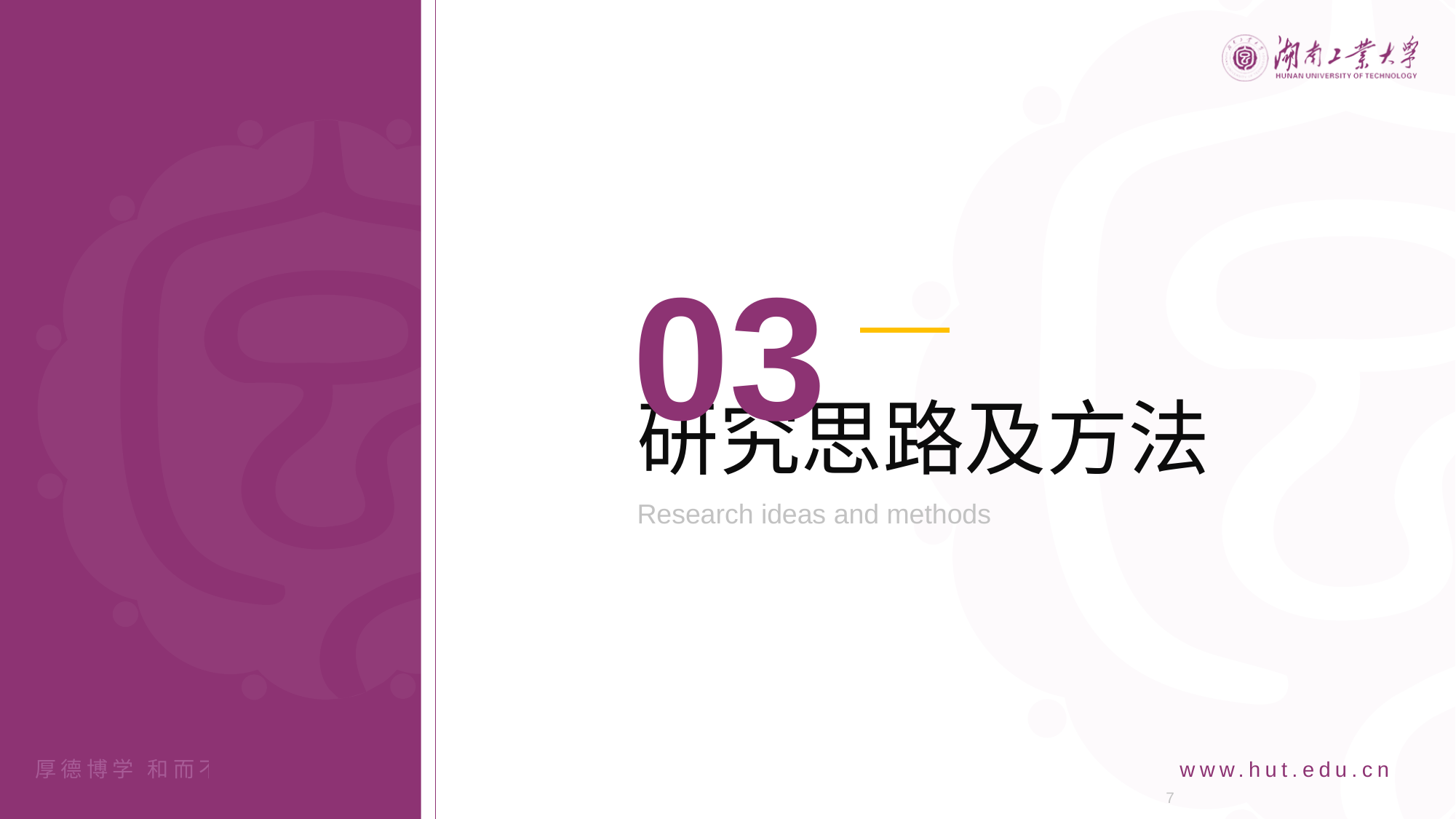

03
研究思路及方法
Research ideas and methods
7